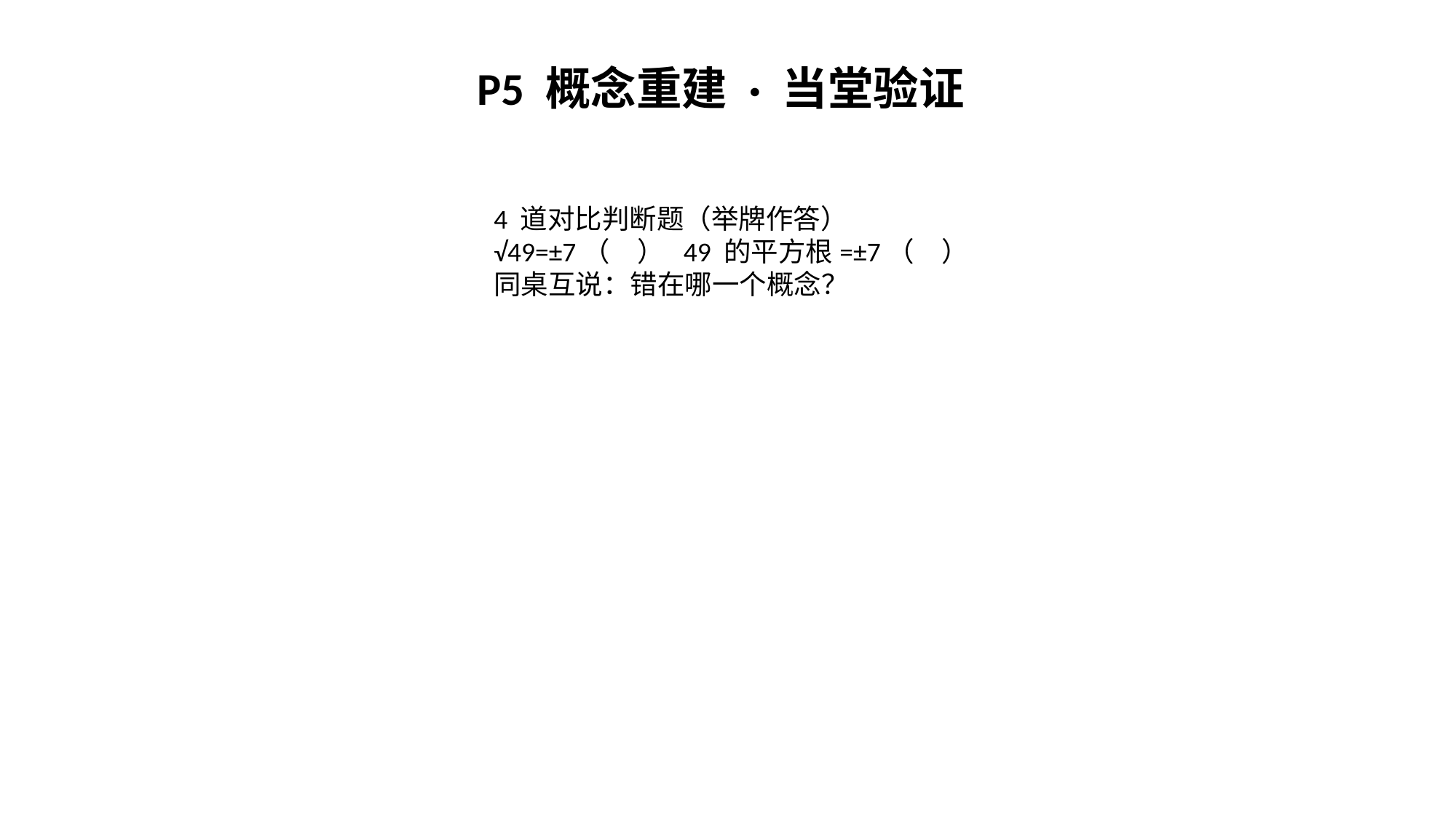

P5 概念重建 · 当堂验证
4 道对比判断题（举牌作答）
√49=±7（　）  49 的平方根=±7（　）
同桌互说：错在哪一个概念？